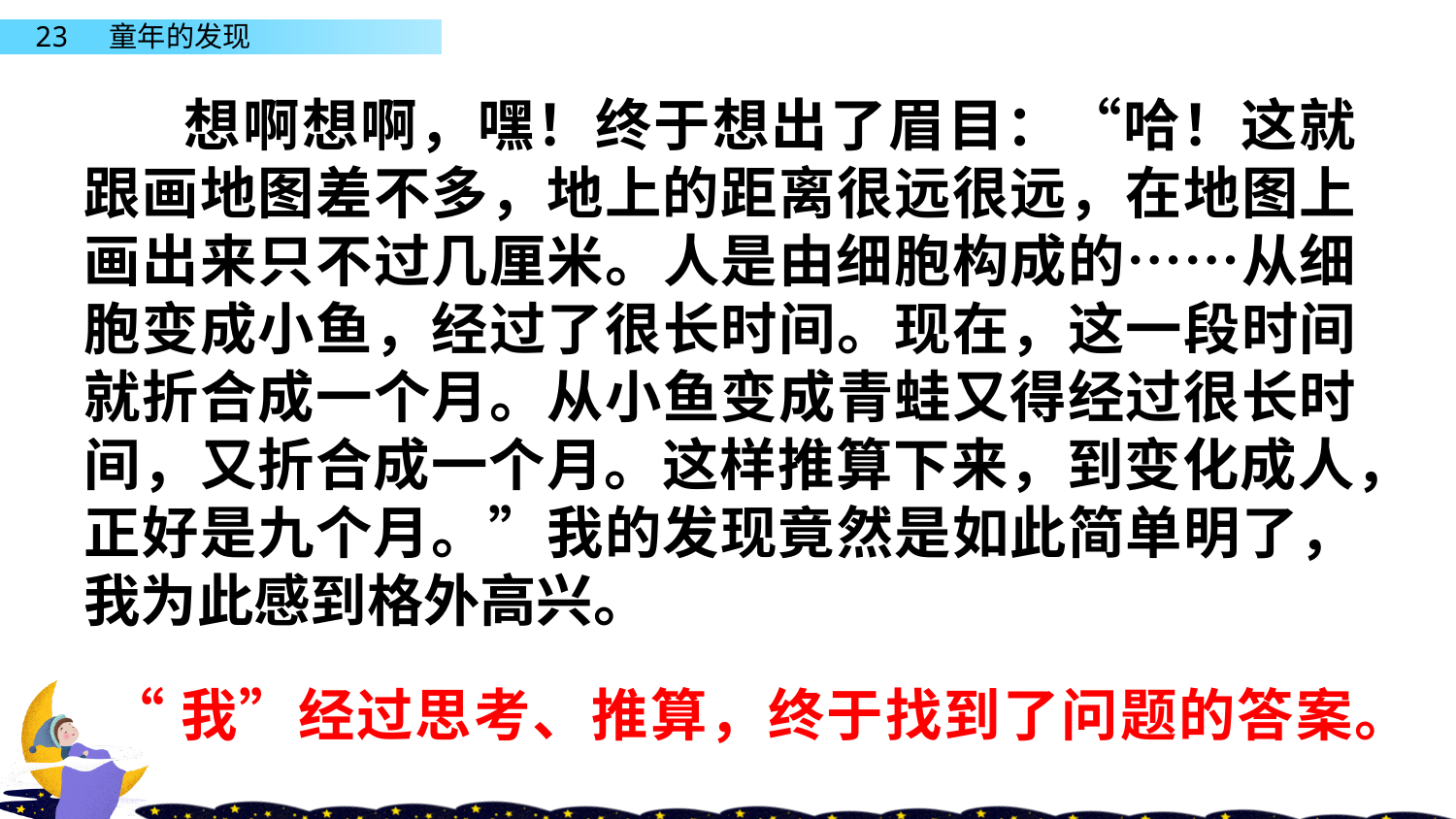

想啊想啊，嘿！终于想出了眉目：“哈！这就跟画地图差不多，地上的距离很远很远，在地图上画出来只不过几厘米。人是由细胞构成的……从细胞变成小鱼，经过了很长时间。现在，这一段时间就折合成一个月。从小鱼变成青蛙又得经过很长时间，又折合成一个月。这样推算下来，到变化成人，正好是九个月。”我的发现竟然是如此简单明了，我为此感到格外高兴。
“我”经过思考、推算，终于找到了问题的答案。